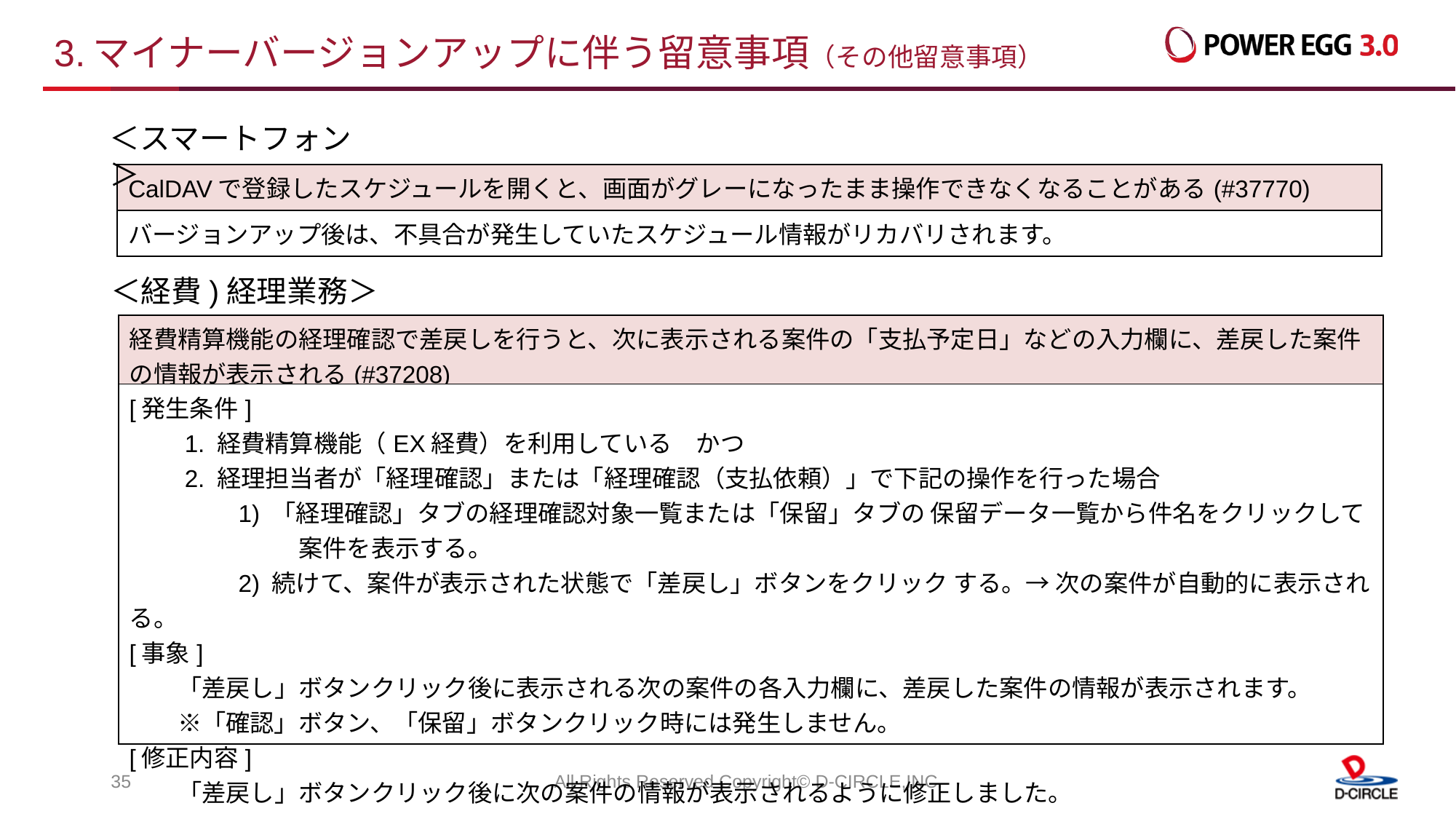

# 3.マイナーバージョンアップに伴う留意事項（その他留意事項）
＜スマートフォン＞
| CalDAVで登録したスケジュールを開くと、画面がグレーになったまま操作できなくなることがある(#37770) |
| --- |
| バージョンアップ後は、不具合が発生していたスケジュール情報がリカバリされます。 |
＜経費)経理業務＞
| 経費精算機能の経理確認で差戻しを行うと、次に表示される案件の「支払予定日」などの入力欄に、差戻した案件の情報が表示される(#37208) |
| --- |
| [発生条件] 　　1. 経費精算機能（EX経費）を利用している　かつ 　　2. 経理担当者が「経理確認」または「経理確認（支払依頼）」で下記の操作を行った場合 　　　　 1) 「経理確認」タブの経理確認対象一覧または「保留」タブの 保留データ一覧から件名をクリックして 　　　　　　　案件を表示する。 　　　　 2) 続けて、案件が表示された状態で「差戻し」ボタンをクリック する。→ 次の案件が自動的に表示される。 [事象] 　　「差戻し」ボタンクリック後に表示される次の案件の各入力欄に、差戻した案件の情報が表示されます。 　　※「確認」ボタン、「保留」ボタンクリック時には発生しません。 [修正内容] 　　「差戻し」ボタンクリック後に次の案件の情報が表示されるように修正しました。 |
35
All Rights Reserved Copyright© D-CIRCLE,INC.